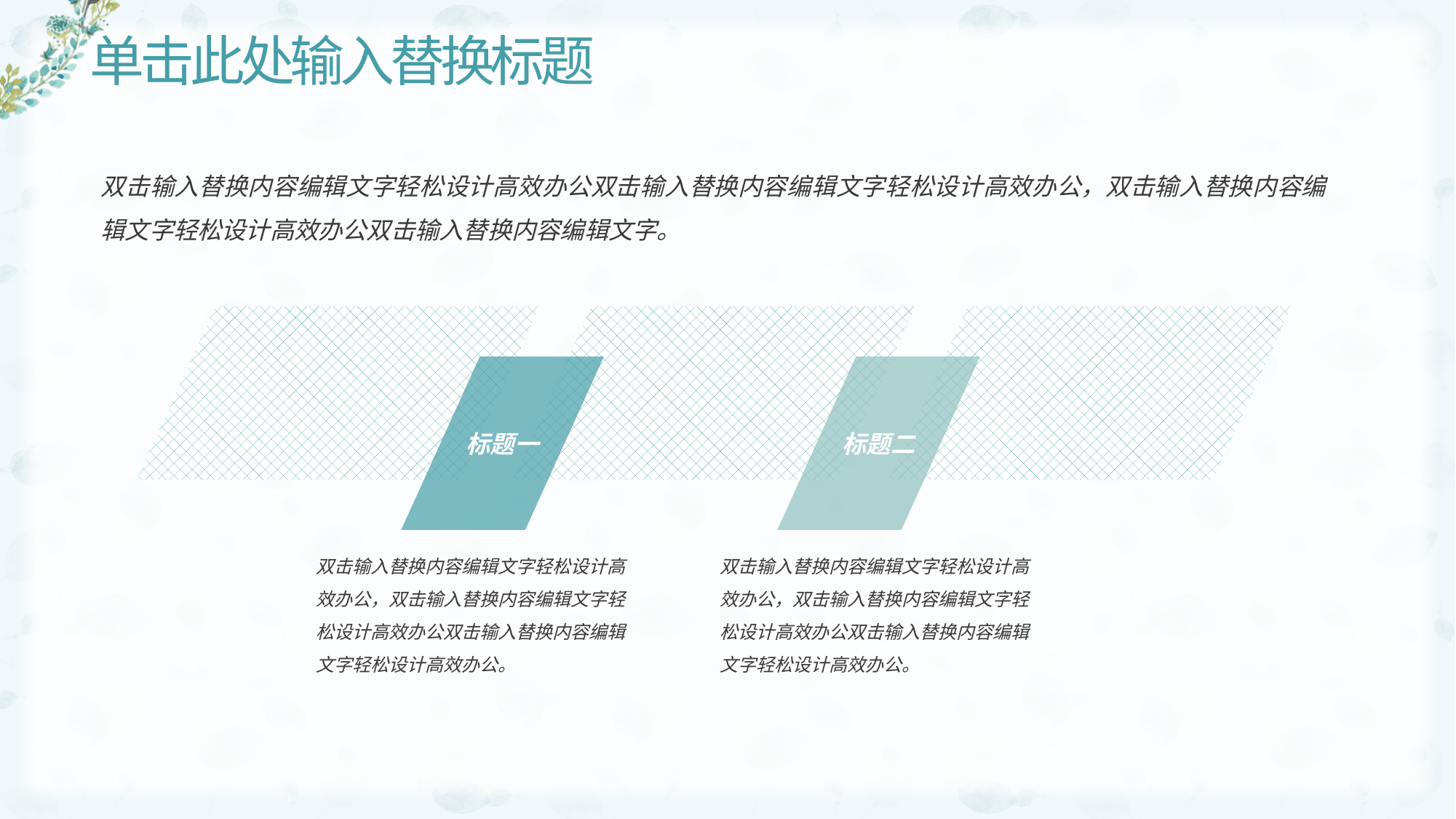

# 单击此处输入替换标题
双击输入替换内容编辑文字轻松设计高效办公双击输入替换内容编辑文字轻松设计高效办公，双击输入替换内容编辑文字轻松设计高效办公双击输入替换内容编辑文字。

标题一
标题二
双击输入替换内容编辑文字轻松设计高效办公，双击输入替换内容编辑文字轻松设计高效办公双击输入替换内容编辑文字轻松设计高效办公。
双击输入替换内容编辑文字轻松设计高效办公，双击输入替换内容编辑文字轻松设计高效办公双击输入替换内容编辑文字轻松设计高效办公。